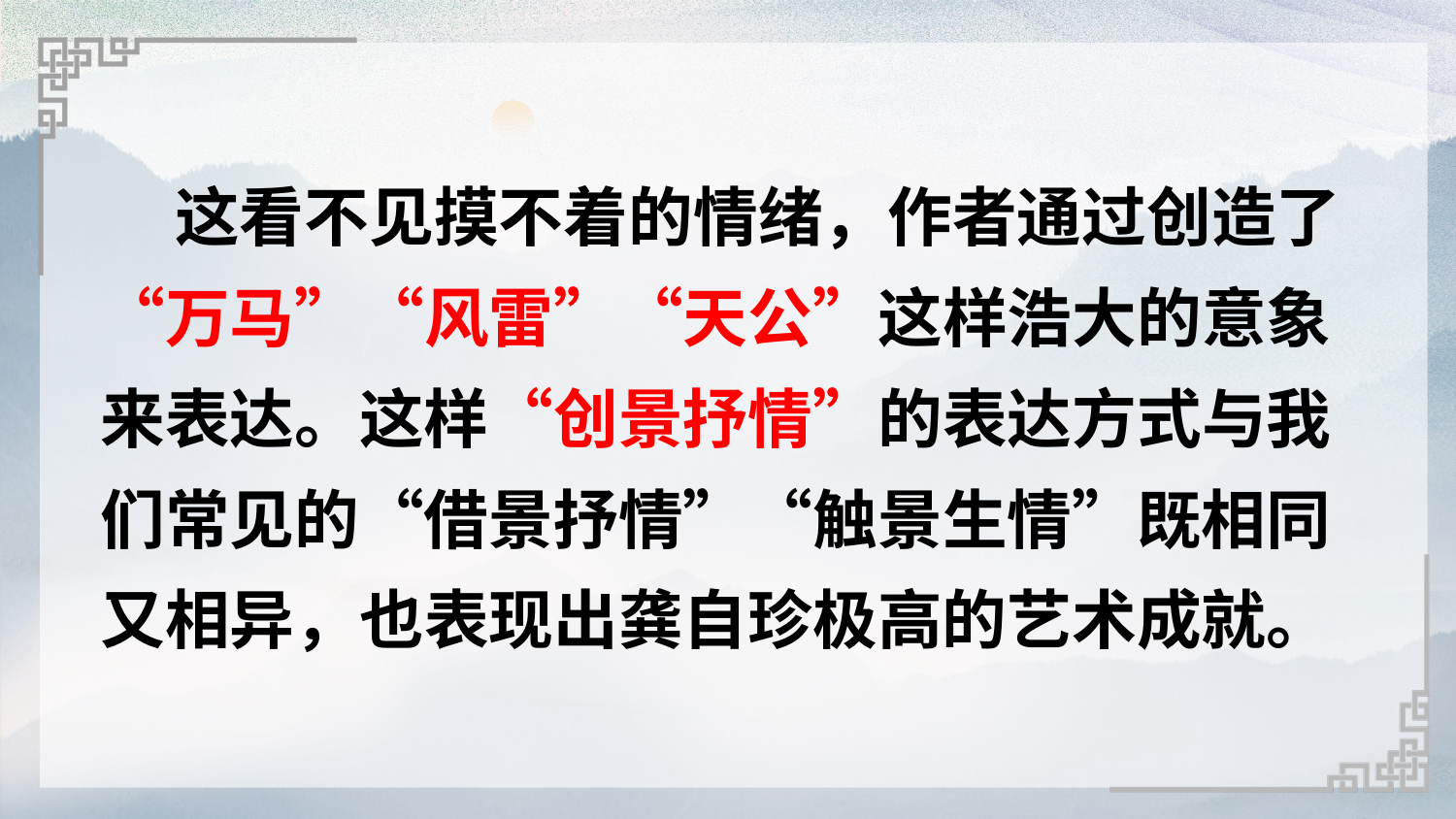

这看不见摸不着的情绪，作者通过创造了“万马”“风雷”“天公”这样浩大的意象来表达。这样“创景抒情”的表达方式与我们常见的“借景抒情”“触景生情”既相同又相异，也表现出龚自珍极高的艺术成就。